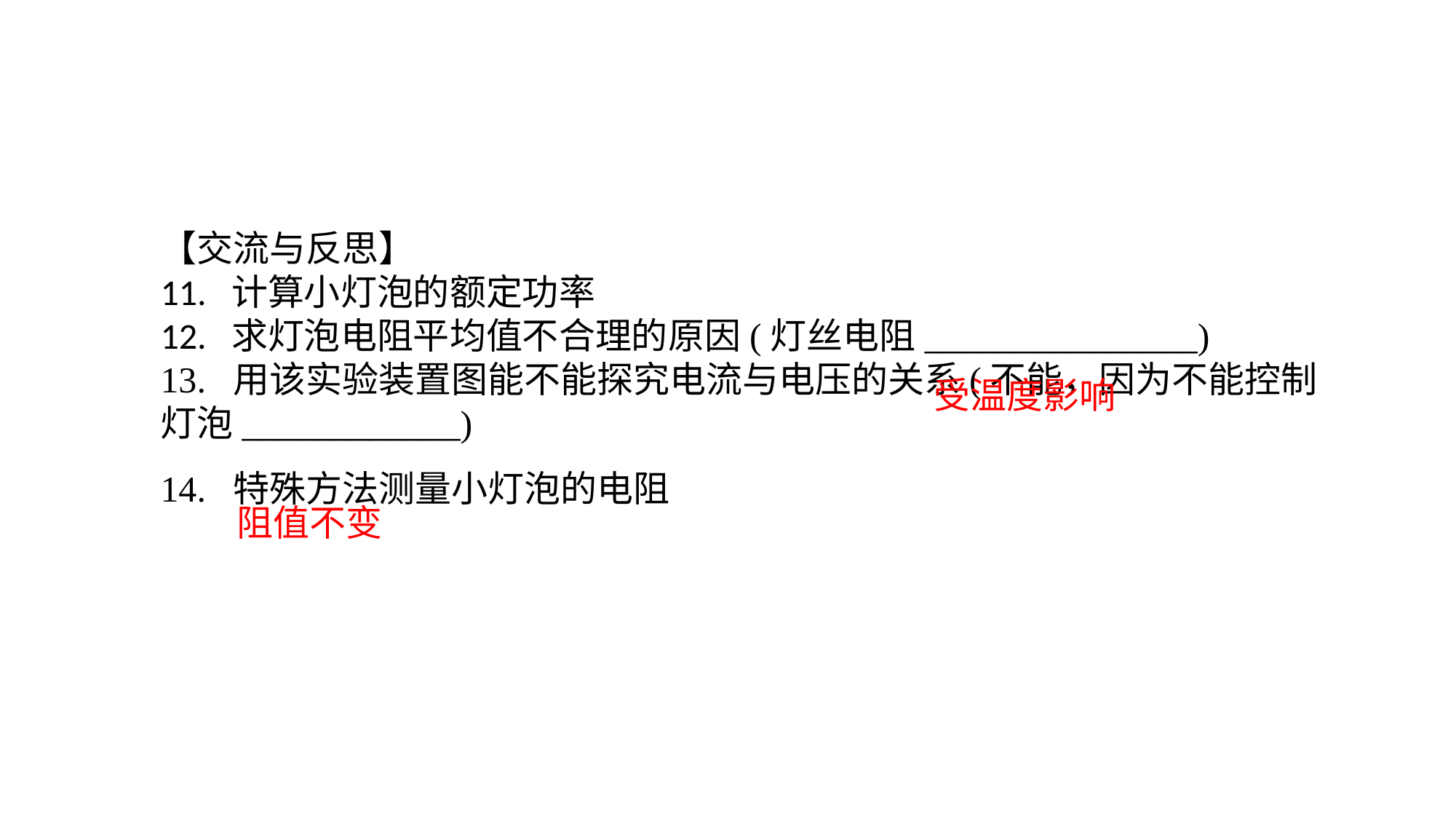

【交流与反思】11.  计算小灯泡的额定功率12.  求灯泡电阻平均值不合理的原因(灯丝电阻_______________) 13.  用该实验装置图能不能探究电流与电压的关系(不能，因为不能控制灯泡____________)14.  特殊方法测量小灯泡的电阻
受温度影响
阻值不变